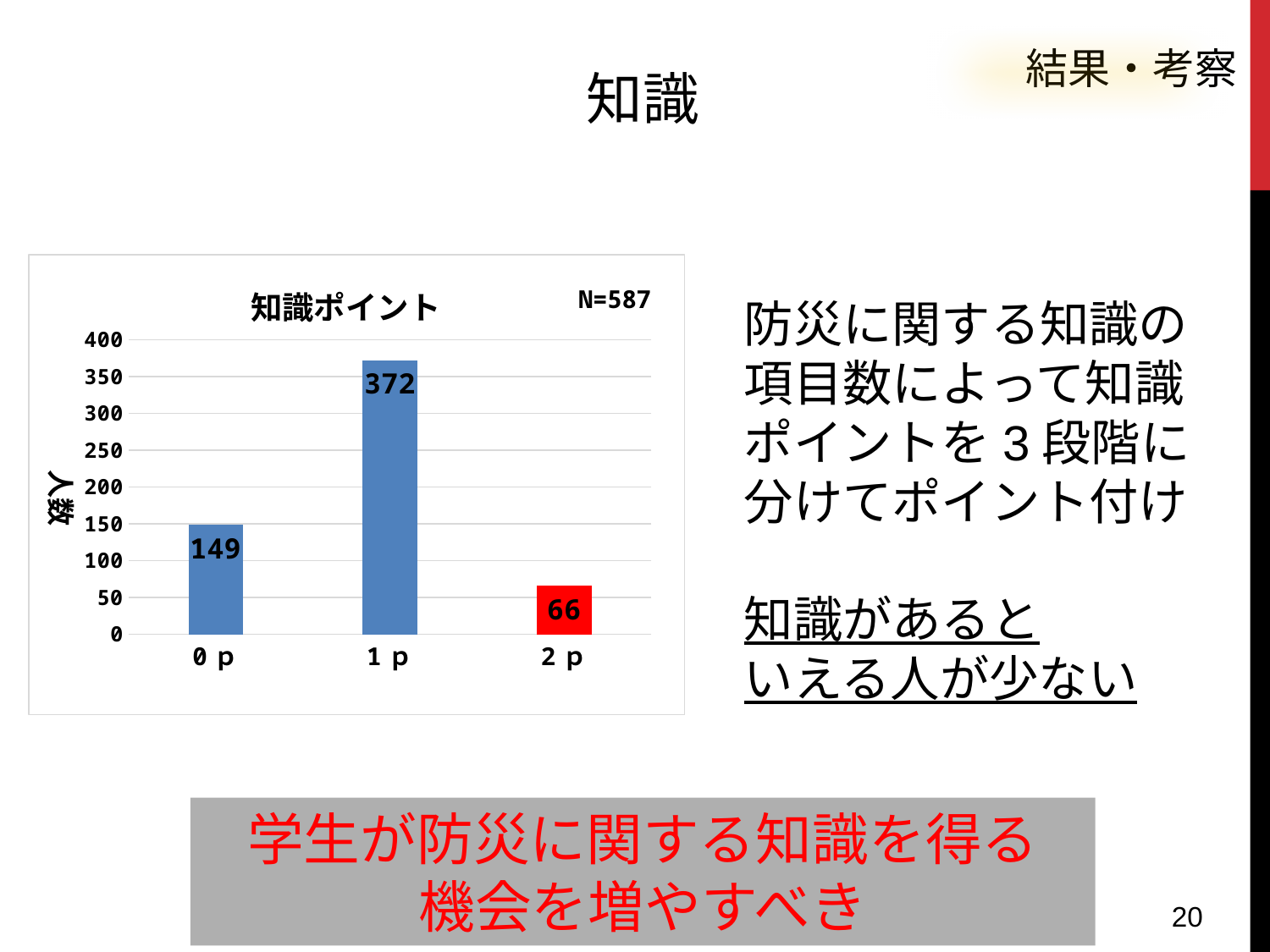

結果・考察
知識
#

### Chart: 知識ポイント

| Category |  |
|---|---|
| 0ｐ | 149.0 |
| 1ｐ | 372.0 |
| 2ｐ | 66.0 |
防災に関する知識の
項目数によって知識
ポイントを3段階に
分けてポイント付け
知識があると
いえる人が少ない
学生が防災に関する知識を得る
機会を増やすべき
20